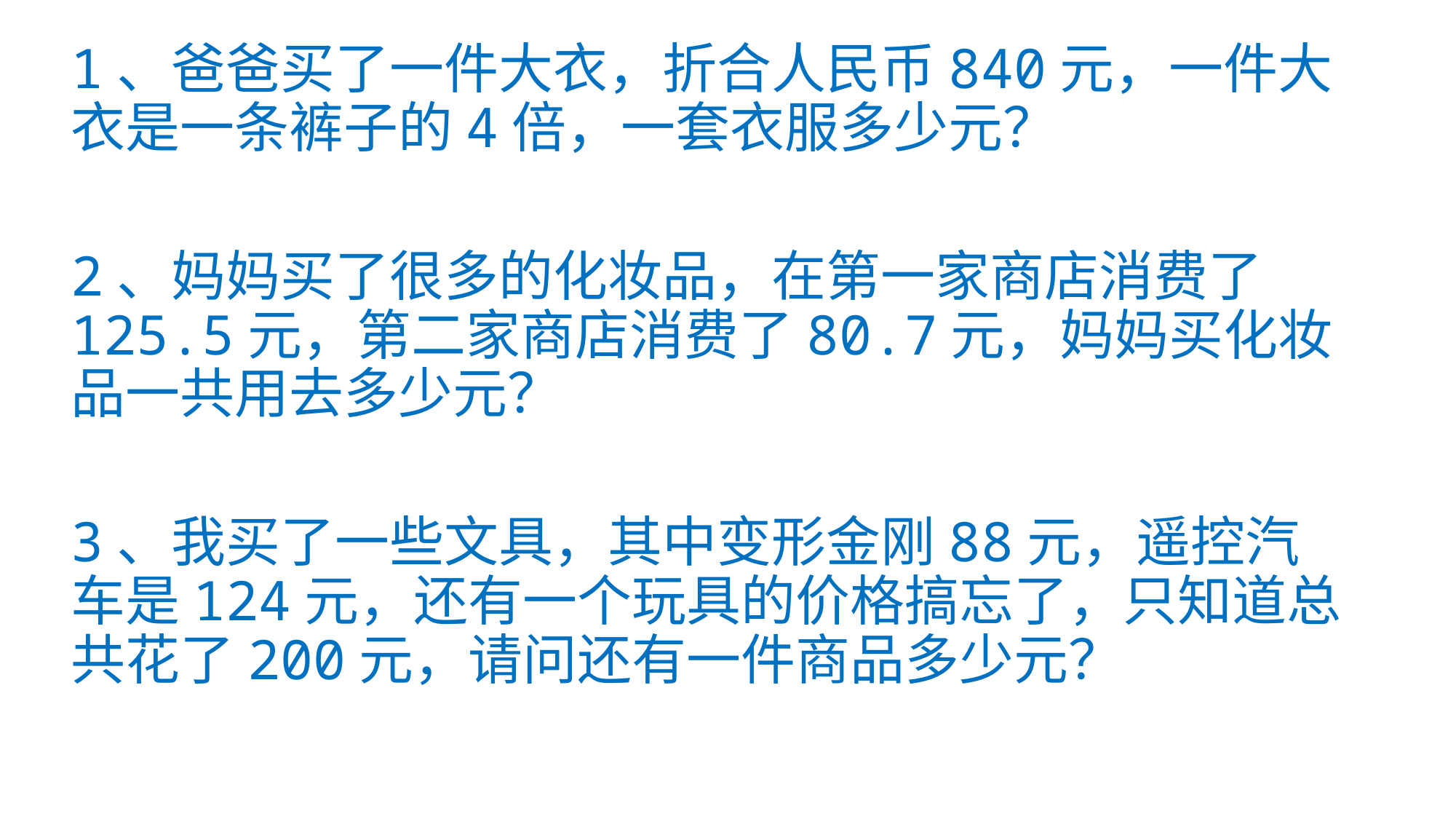

1、爸爸买了一件大衣，折合人民币840元，一件大衣是一条裤子的4倍，一套衣服多少元？

2、妈妈买了很多的化妆品，在第一家商店消费了125.5元，第二家商店消费了80.7元，妈妈买化妆品一共用去多少元？

3、我买了一些文具，其中变形金刚88元，遥控汽车是124元，还有一个玩具的价格搞忘了，只知道总共花了200元，请问还有一件商品多少元？